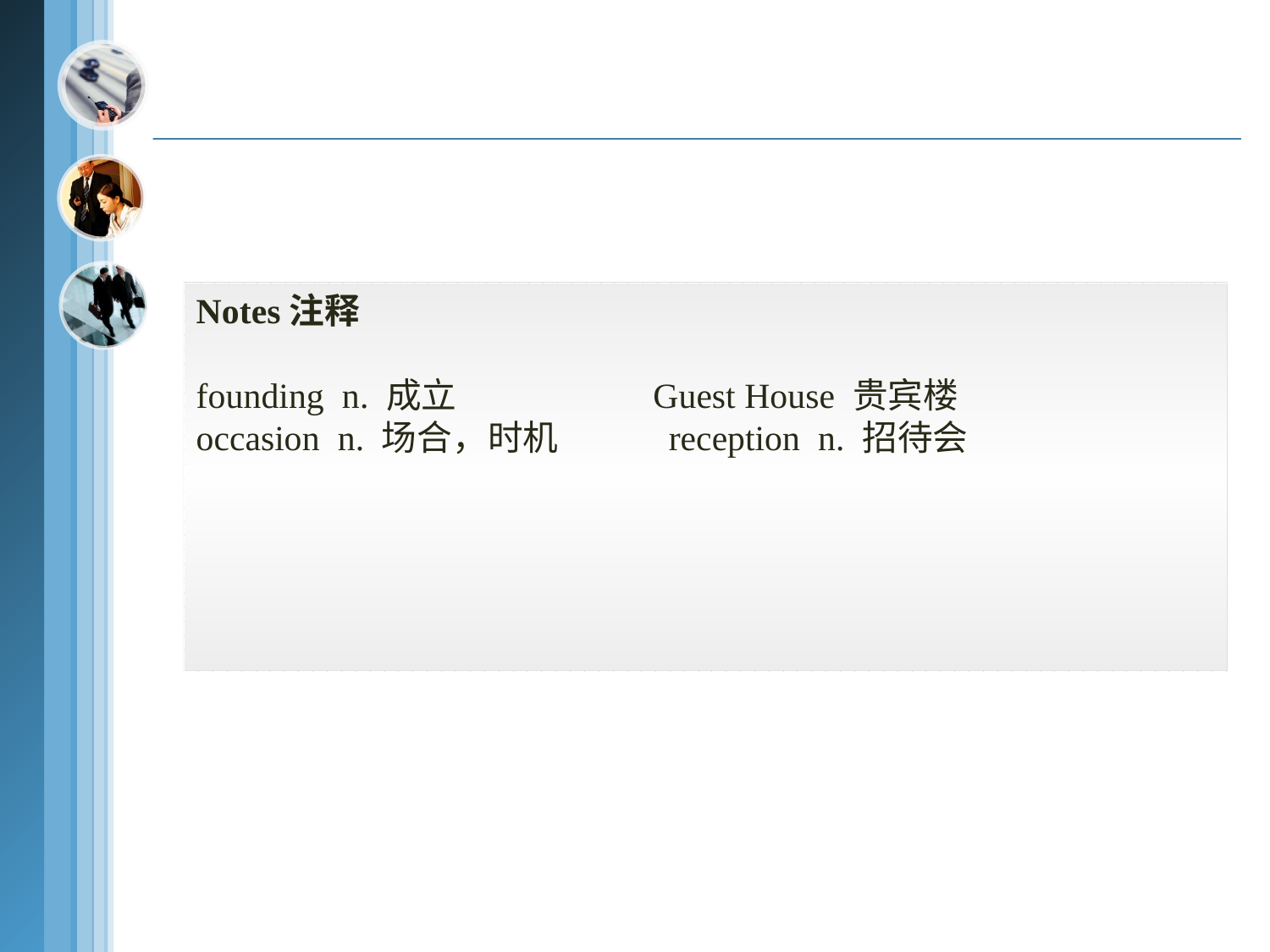

Notes注释

founding  n. 成立                        Guest House 贵宾楼
occasion  n. 场合，时机             reception  n. 招待会